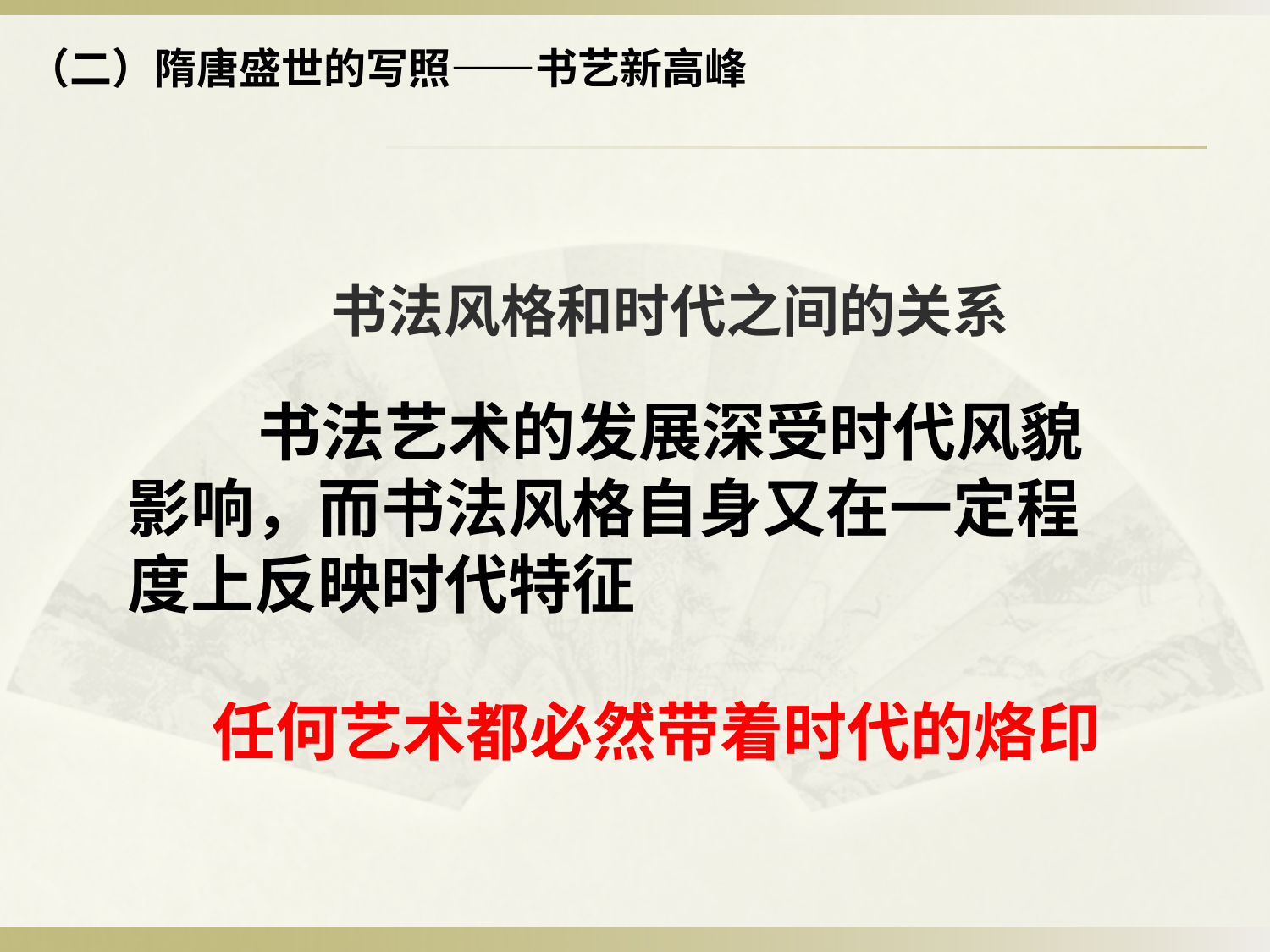

（二）隋唐盛世的写照——书艺新高峰
# 书法风格和时代之间的关系
        书法艺术的发展深受时代风貌影响，而书法风格自身又在一定程度上反映时代特征
任何艺术都必然带着时代的烙印